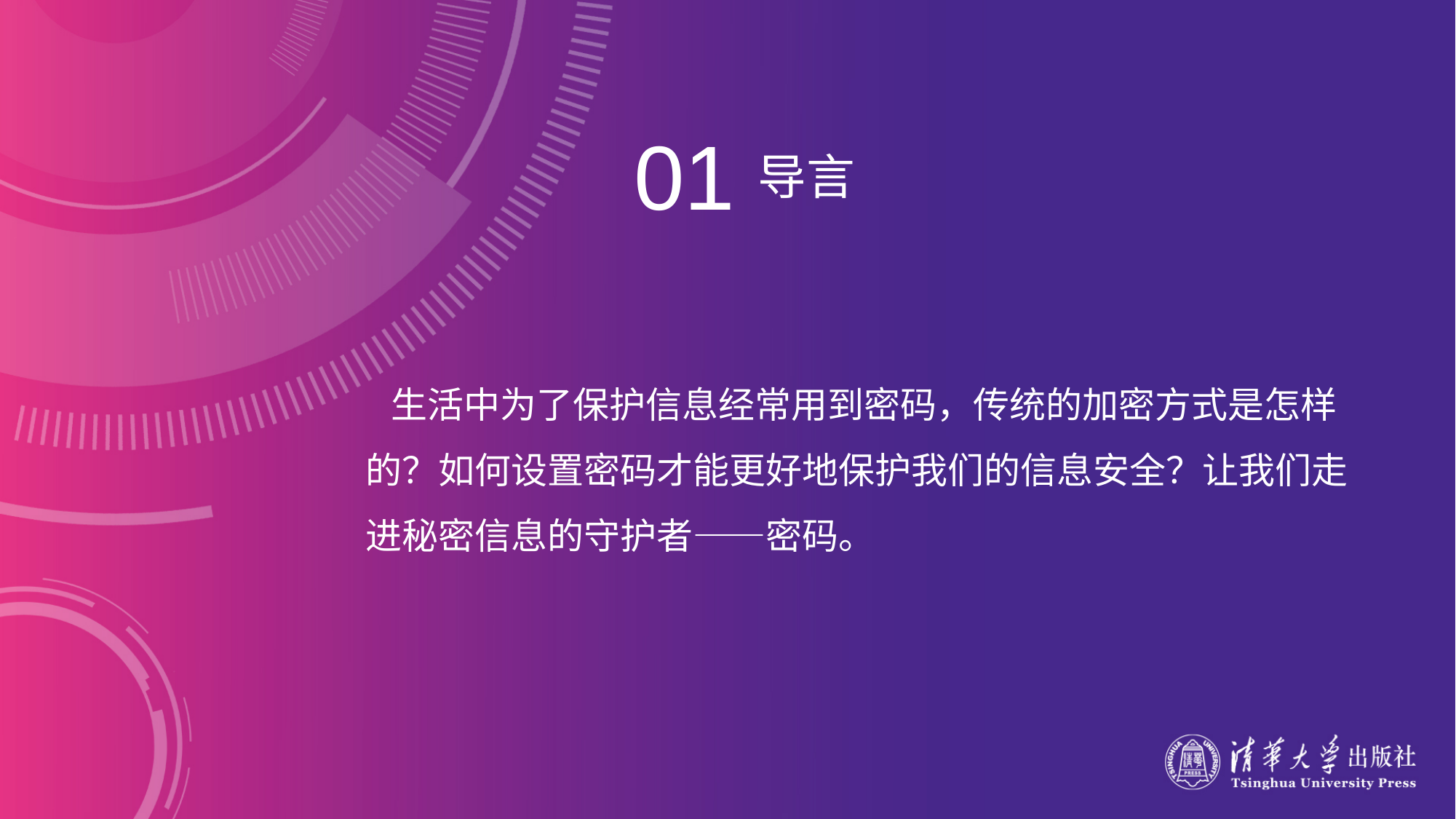

01
# 导言
  生活中为了保护信息经常用到密码，传统的加密方式是怎样的？如何设置密码才能更好地保护我们的信息安全？让我们走进秘密信息的守护者——密码。